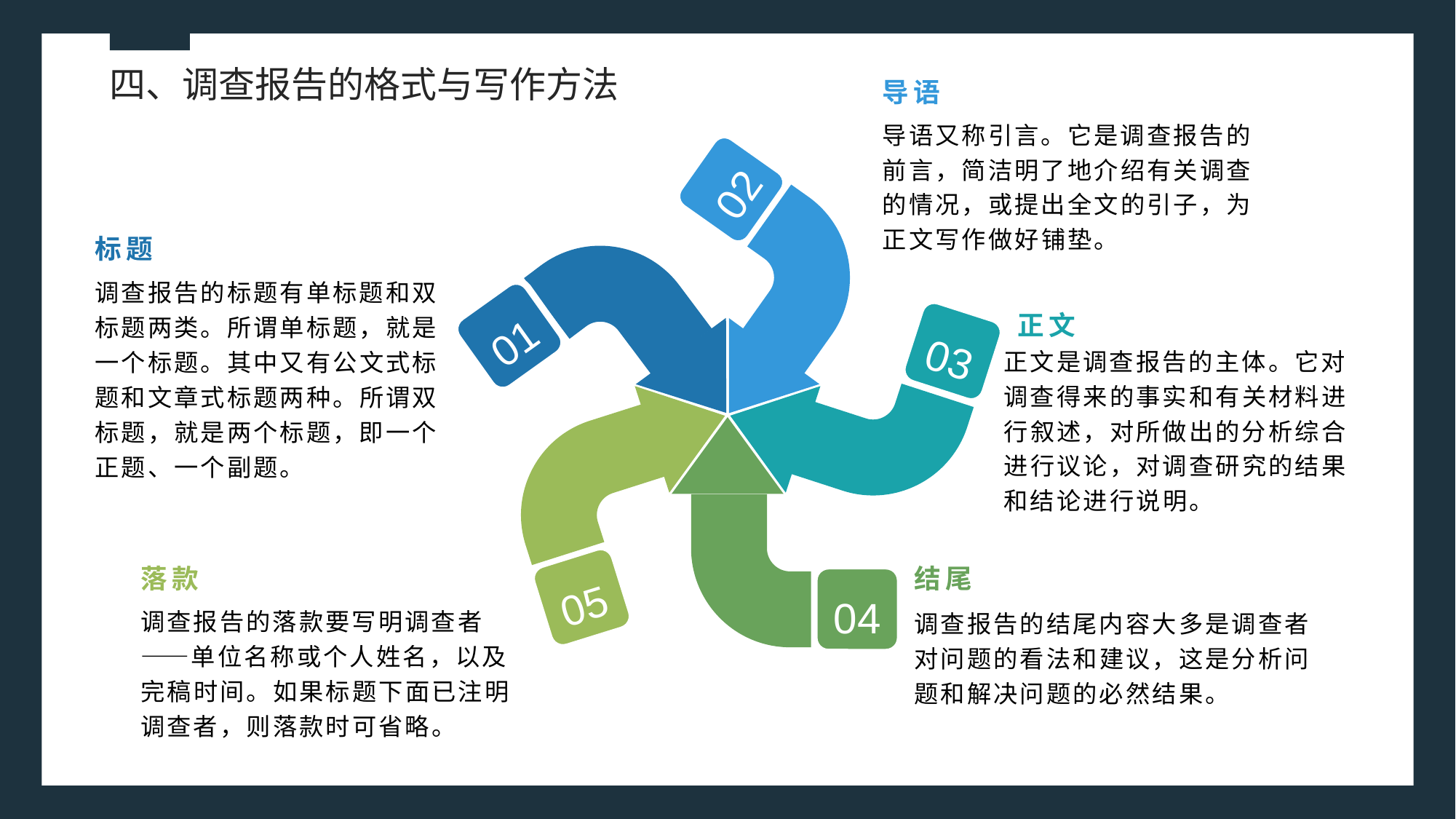

四、调查报告的格式与写作方法
导语
导语又称引言。它是调查报告的前言，简洁明了地介绍有关调查的情况，或提出全文的引子，为正文写作做好铺垫。
02
标题

调查报告的标题有单标题和双标题两类。所谓单标题，就是一个标题。其中又有公文式标题和文章式标题两种。所谓双标题，就是两个标题，即一个正题、一个副题。
01
正文
03
正文是调查报告的主体。它对调查得来的事实和有关材料进行叙述，对所做出的分析综合进行议论，对调查研究的结果和结论进行说明。

落款
结尾
05
04
调查报告的落款要写明调查者——单位名称或个人姓名，以及完稿时间。如果标题下面已注明调查者，则落款时可省略。
调查报告的结尾内容大多是调查者对问题的看法和建议，这是分析问题和解决问题的必然结果。